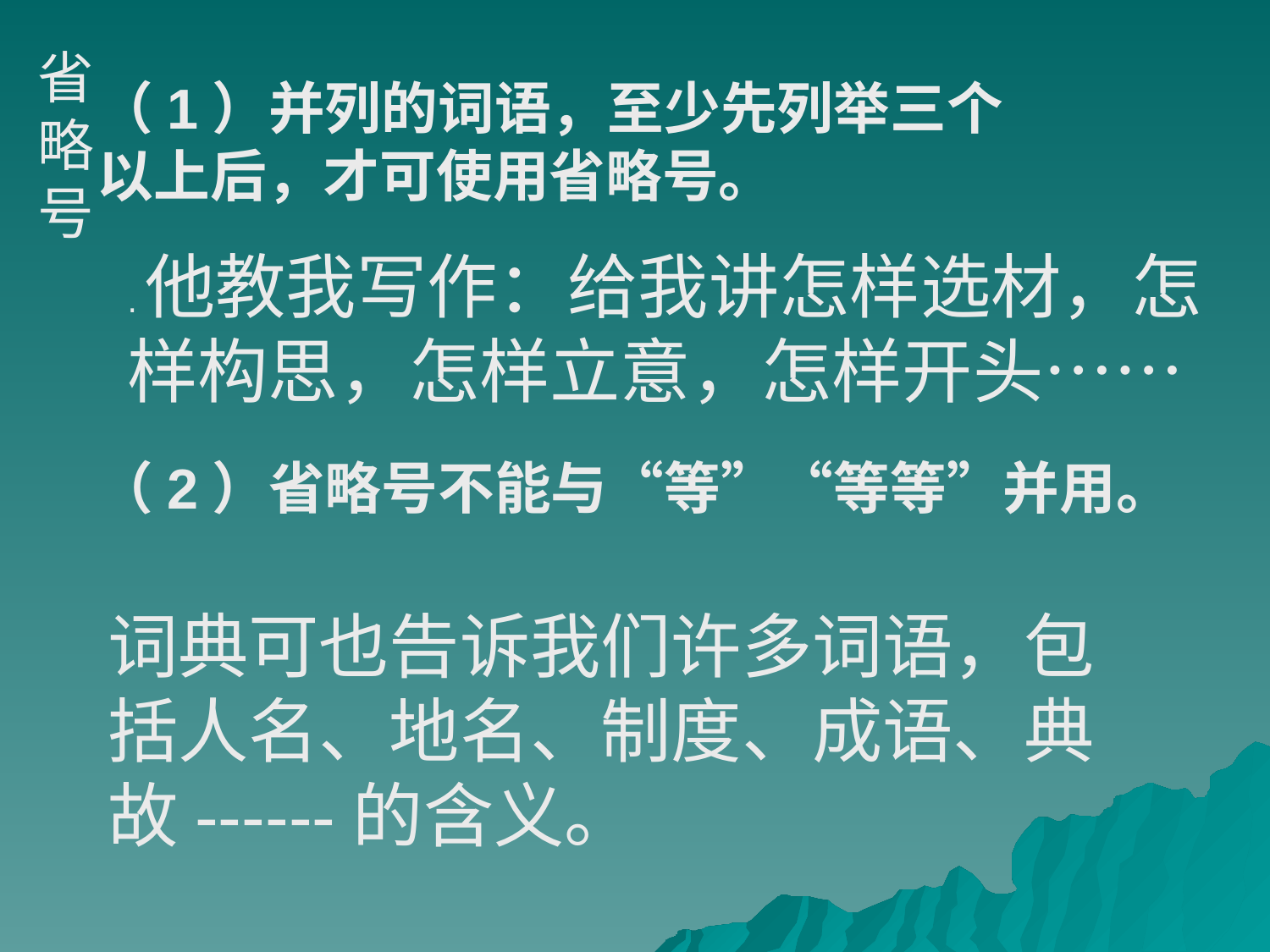

省略号
（1）并列的词语，至少先列举三个以上后，才可使用省略号。
.他教我写作：给我讲怎样选材，怎样构思，怎样立意，怎样开头……

（2）省略号不能与“等”“等等”并用。
词典可也告诉我们许多词语，包括人名、地名、制度、成语、典故------的含义。